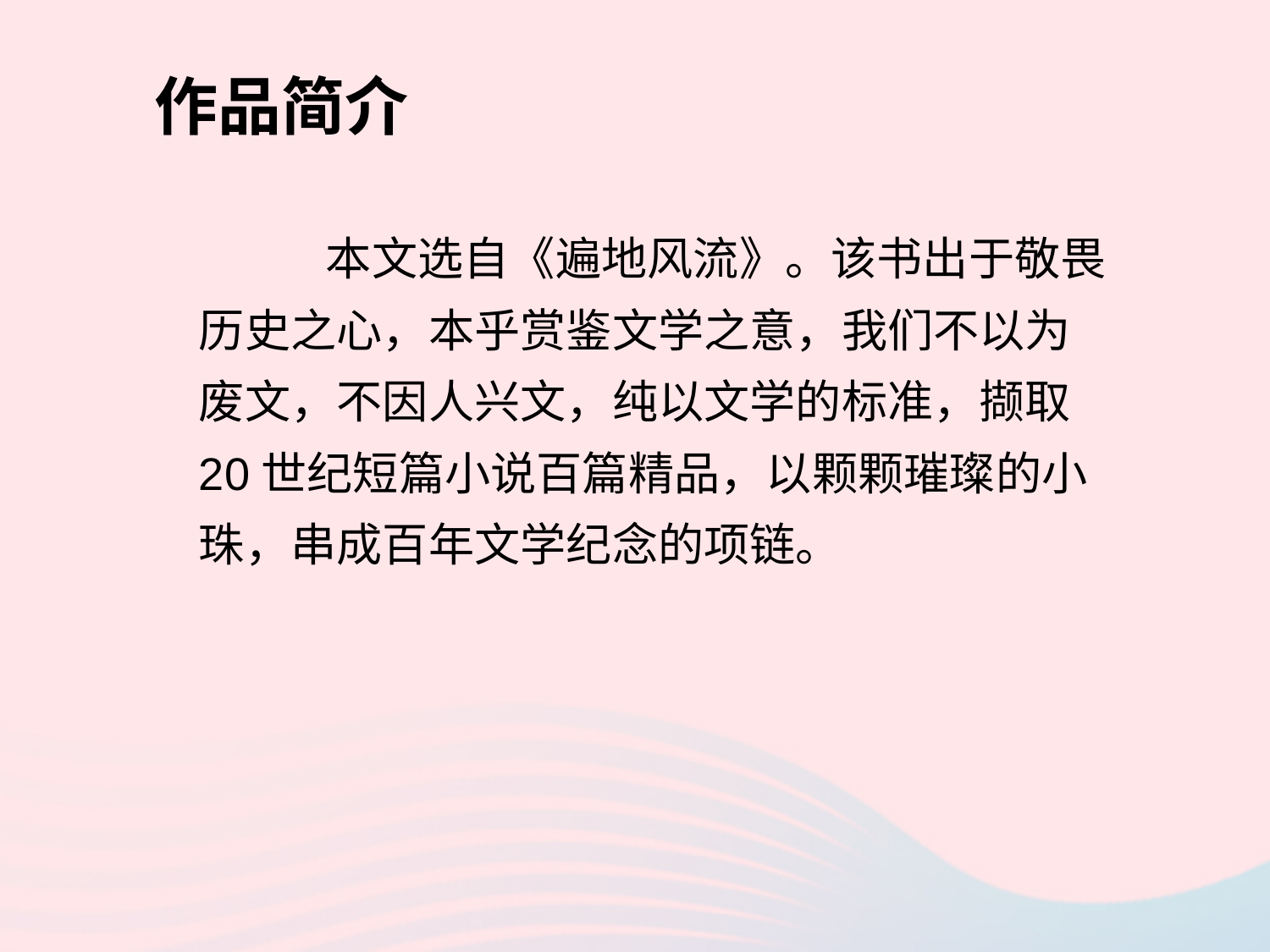

作品简介
	本文选自《遍地风流》。该书出于敬畏历史之心，本乎赏鉴文学之意，我们不以为废文，不因人兴文，纯以文学的标准，撷取20世纪短篇小说百篇精品，以颗颗璀璨的小珠，串成百年文学纪念的项链。